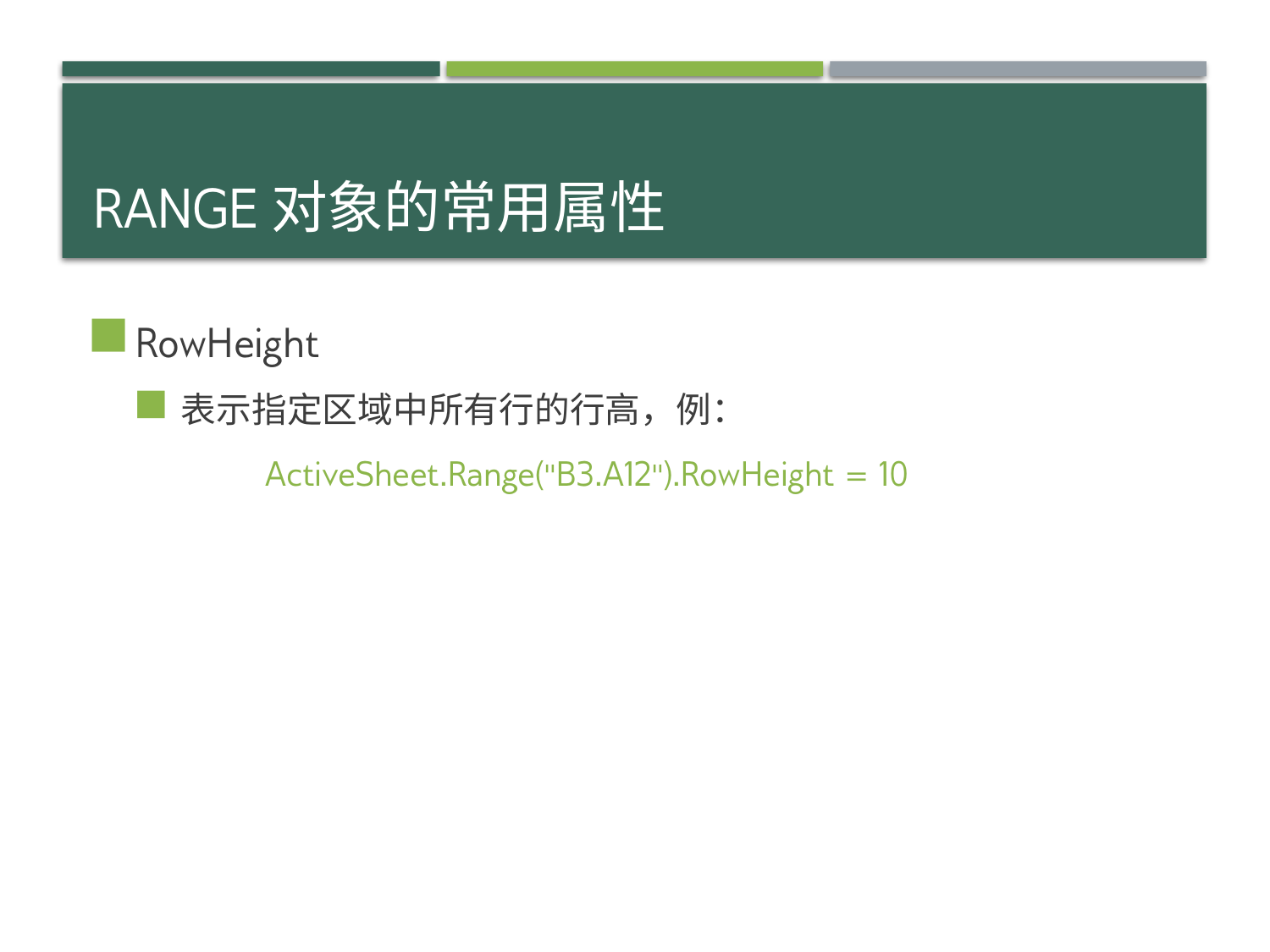

# Range对象的常用属性
RowHeight
表示指定区域中所有行的行高，例：
	ActiveSheet.Range("B3.A12").RowHeight = 10